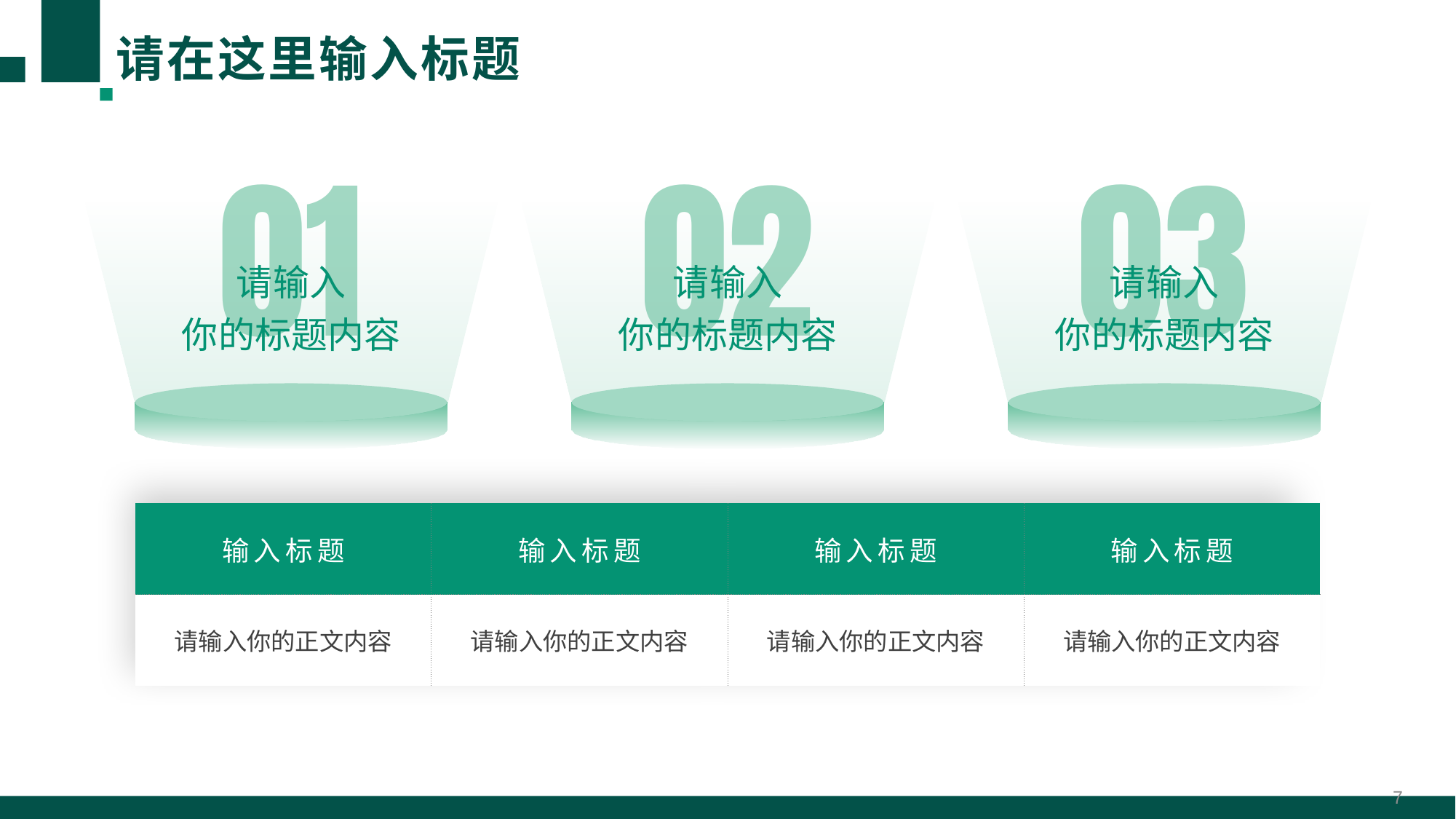

# 请在这里输入标题
01
02
03

请输入
你的标题内容
请输入
你的标题内容
请输入
你的标题内容

| 输入标题 | 输入标题 | 输入标题 | 输入标题 |
| --- | --- | --- | --- |
| 请输入你的正文内容 | 请输入你的正文内容 | 请输入你的正文内容 | 请输入你的正文内容 |
7